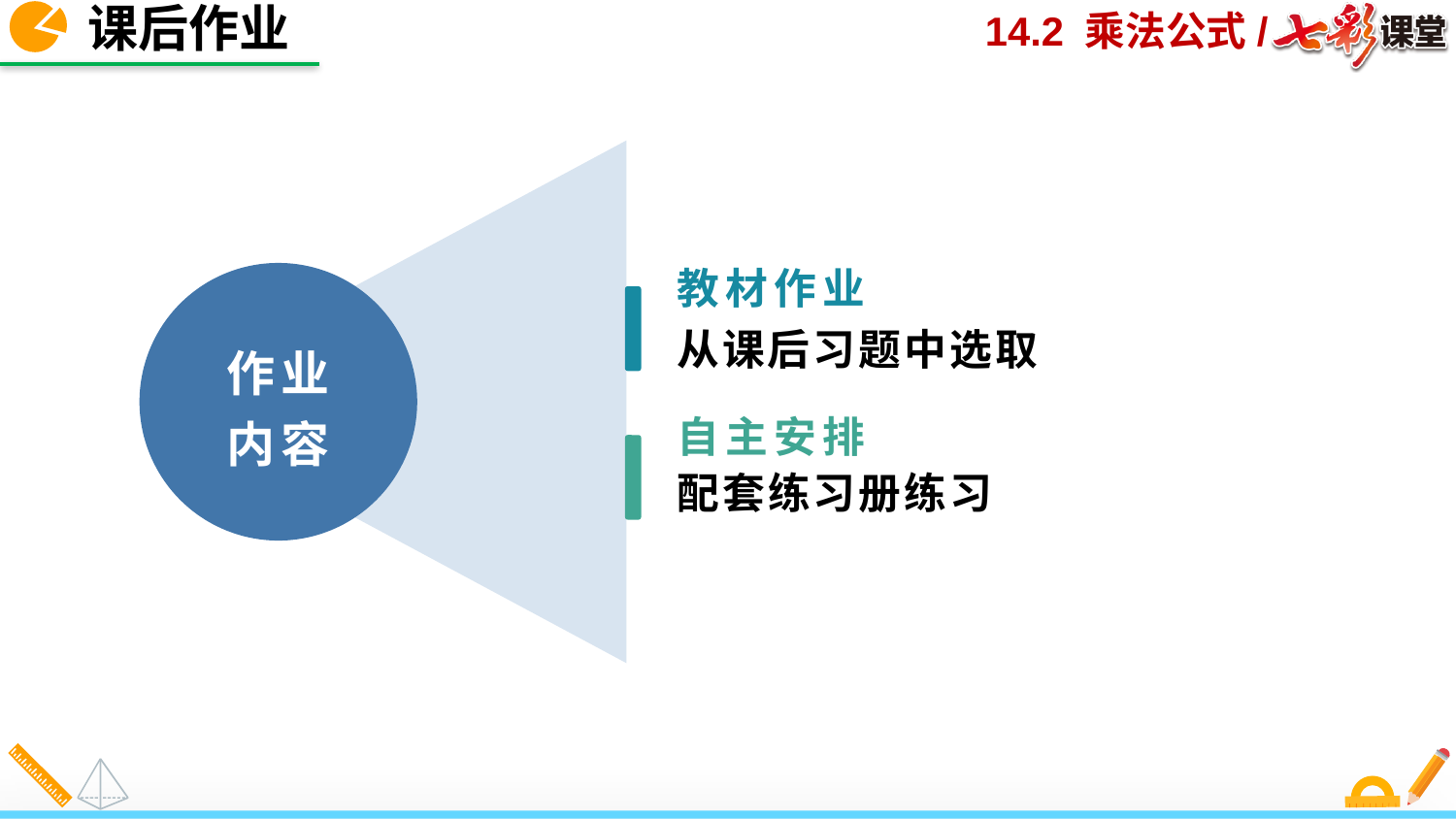

课后作业

作业
内容
教材作业

从课后习题中选取
自主安排

配套练习册练习